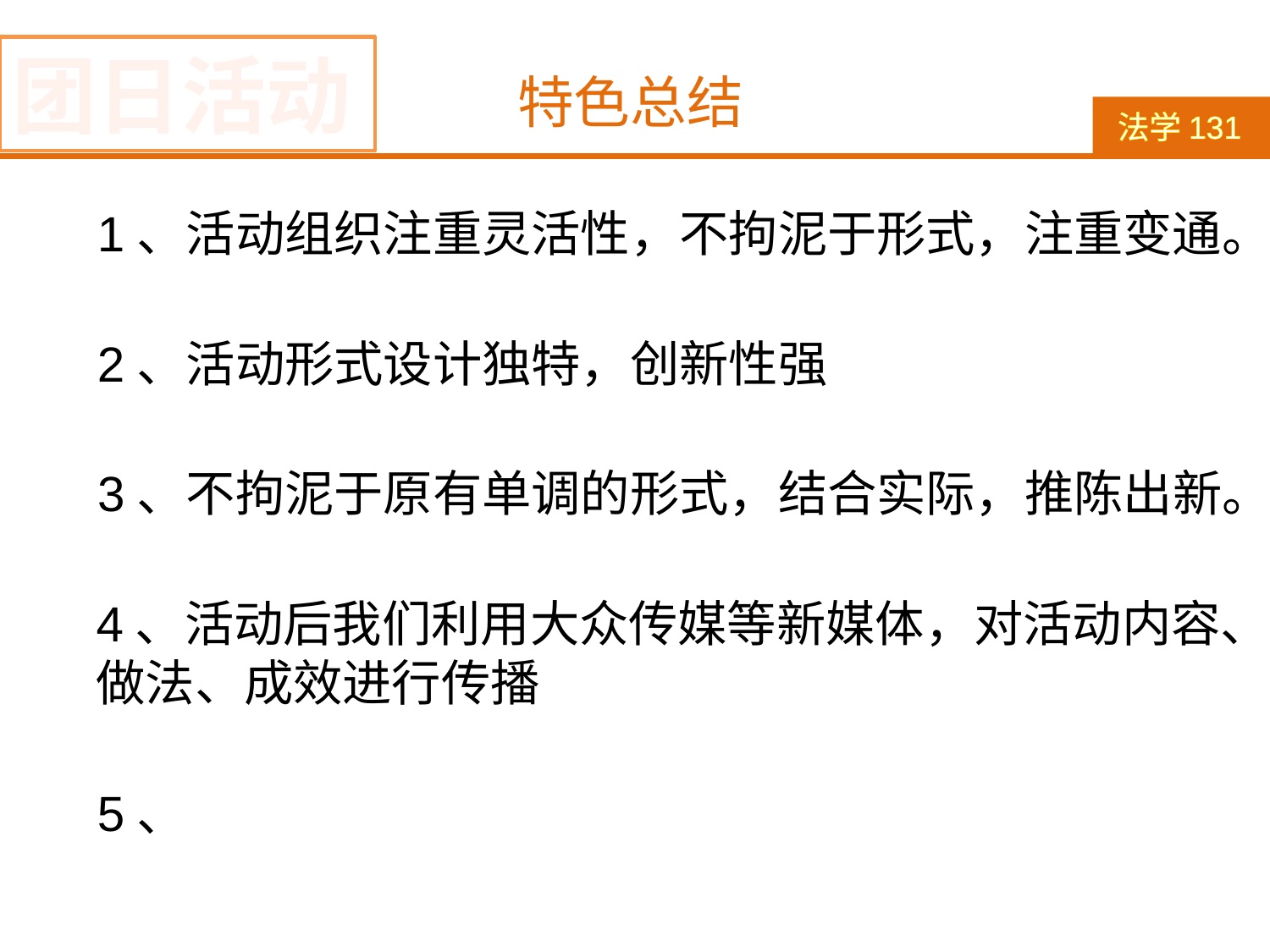

团日活动
特色总结

法学131
1、活动组织注重灵活性，不拘泥于形式，注重变通。
2、活动形式设计独特，创新性强
3、不拘泥于原有单调的形式，结合实际，推陈出新。
4、活动后我们利用大众传媒等新媒体，对活动内容、做法、成效进行传播
5、